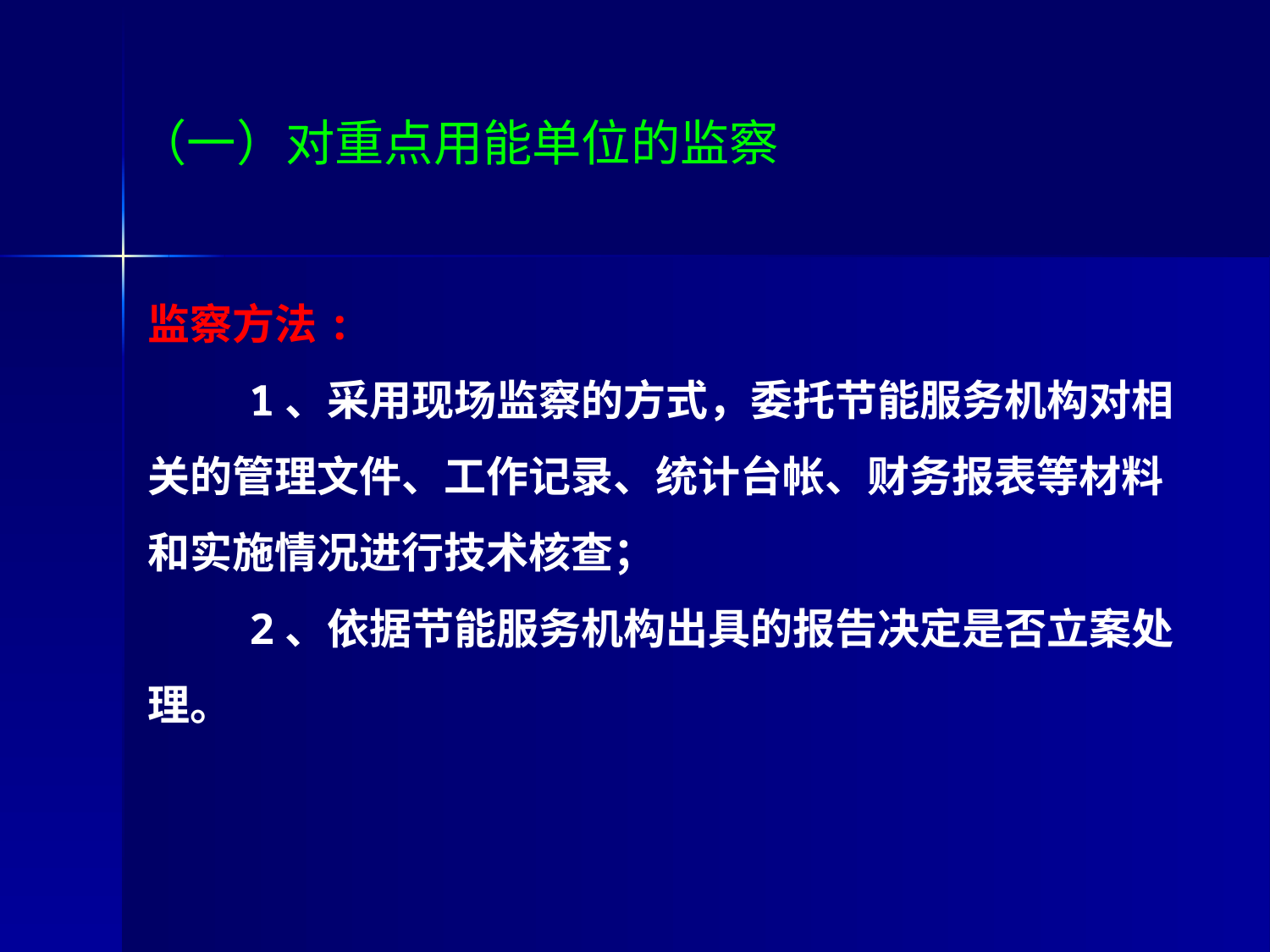

# （一）对重点用能单位的监察
监察方法:
    1、采用现场监察的方式，委托节能服务机构对相关的管理文件、工作记录、统计台帐、财务报表等材料和实施情况进行技术核查；
    2、依据节能服务机构出具的报告决定是否立案处理。